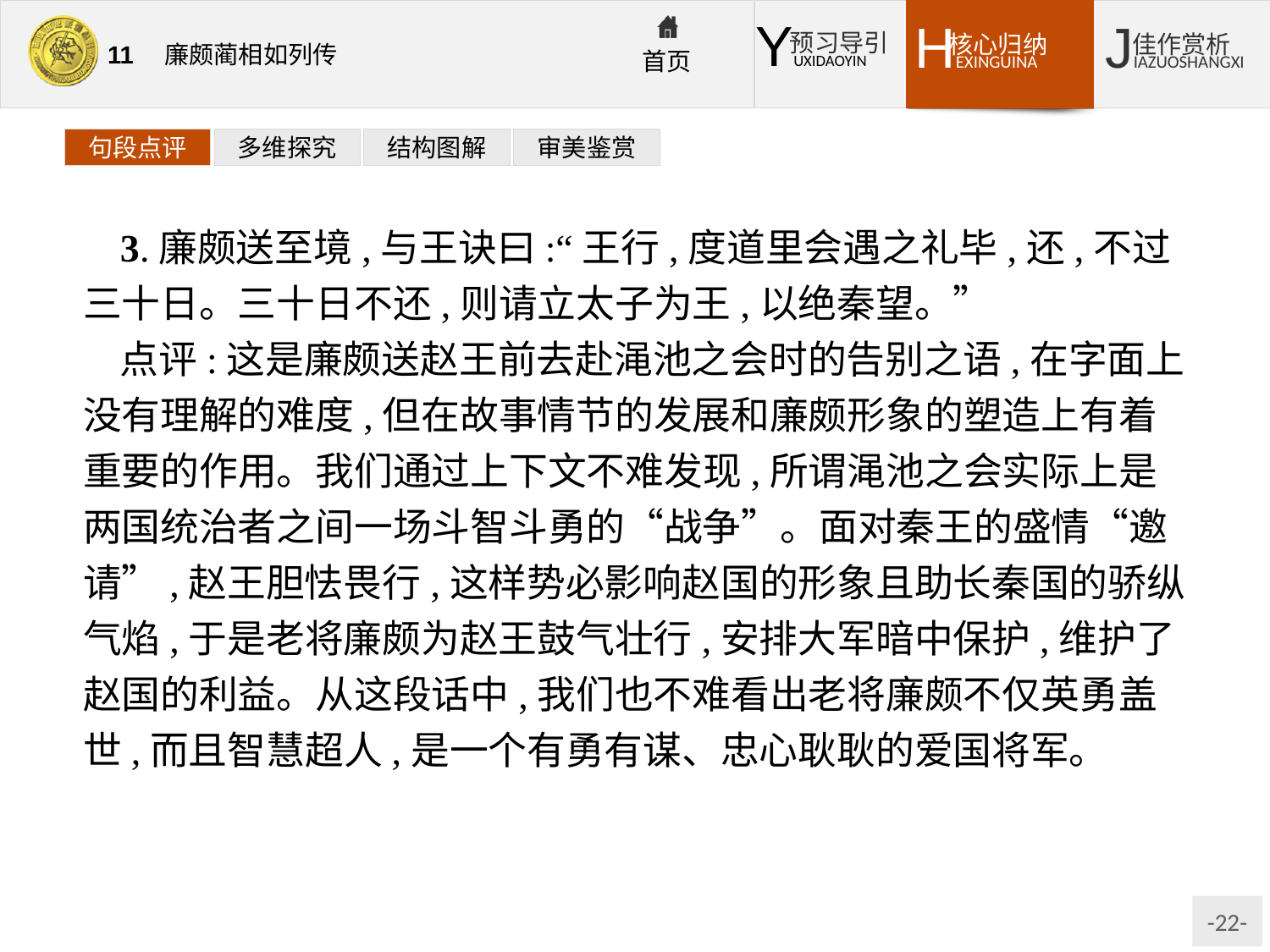

句段点评
多维探究
结构图解
审美鉴赏
3.廉颇送至境,与王诀曰:“王行,度道里会遇之礼毕,还,不过三十日。三十日不还,则请立太子为王,以绝秦望。”
点评:这是廉颇送赵王前去赴渑池之会时的告别之语,在字面上没有理解的难度,但在故事情节的发展和廉颇形象的塑造上有着重要的作用。我们通过上下文不难发现,所谓渑池之会实际上是两国统治者之间一场斗智斗勇的“战争”。面对秦王的盛情“邀请”,赵王胆怯畏行,这样势必影响赵国的形象且助长秦国的骄纵气焰,于是老将廉颇为赵王鼓气壮行,安排大军暗中保护,维护了赵国的利益。从这段话中,我们也不难看出老将廉颇不仅英勇盖世,而且智慧超人,是一个有勇有谋、忠心耿耿的爱国将军。